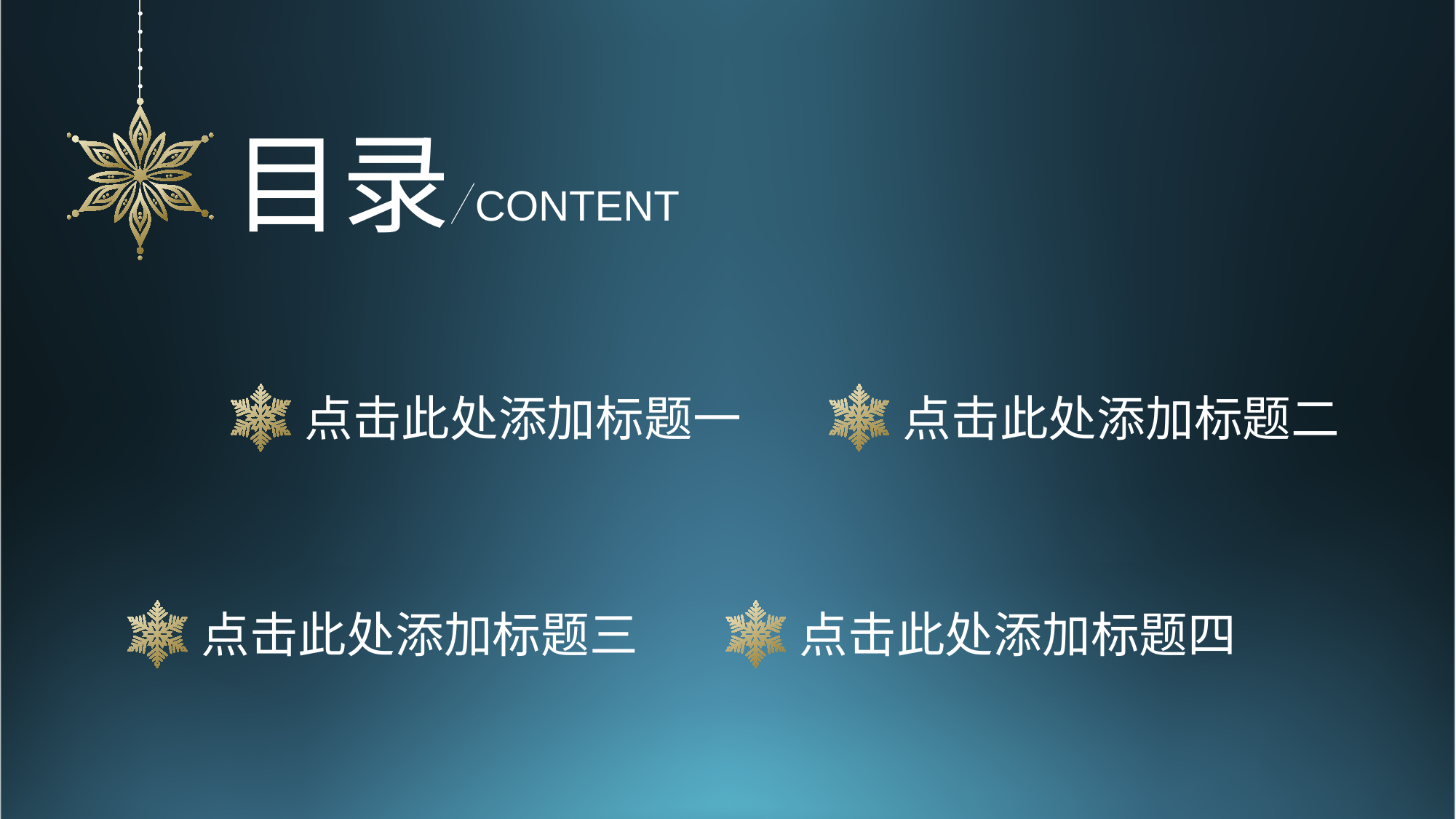

目录
CONTENT
点击此处添加标题一
点击此处添加标题二

点击此处添加标题三
点击此处添加标题四